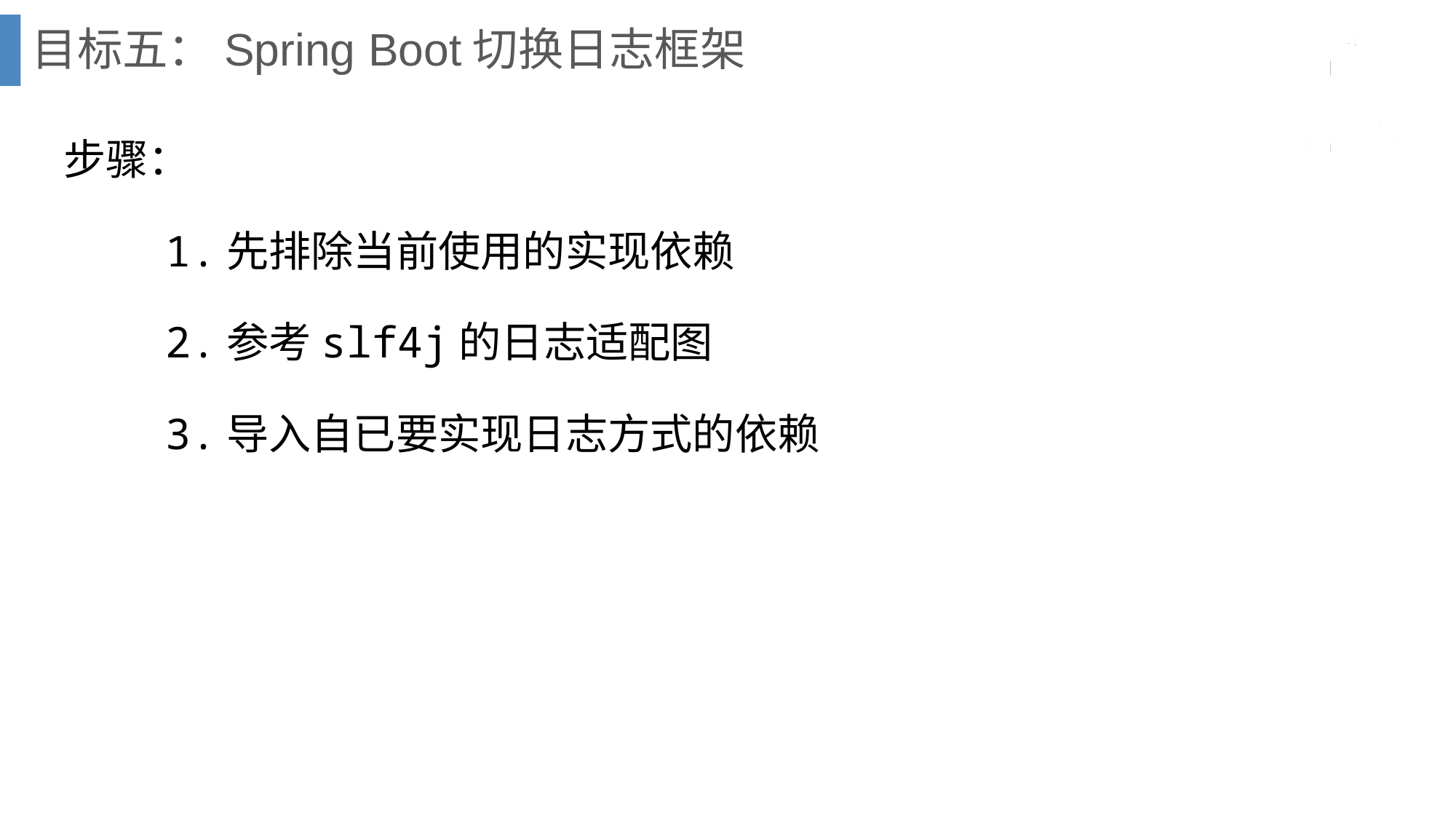

# 目标五：Spring Boot切换日志框架
步骤：
    1.先排除当前使用的实现依赖
    2.参考slf4j的日志适配图
    3.导入自已要实现日志方式的依赖